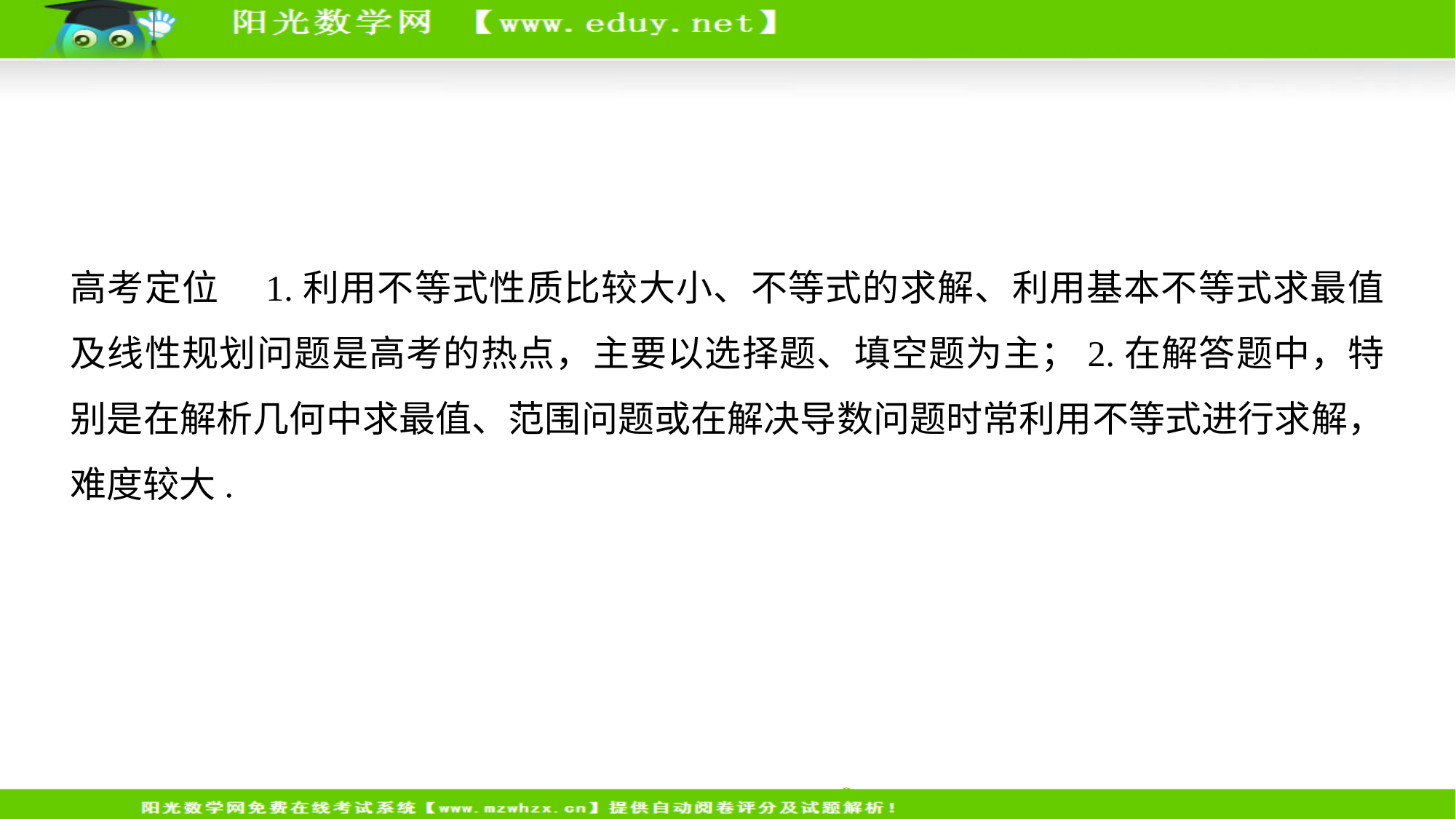

高考定位　1.利用不等式性质比较大小、不等式的求解、利用基本不等式求最值及线性规划问题是高考的热点，主要以选择题、填空题为主；2.在解答题中，特别是在解析几何中求最值、范围问题或在解决导数问题时常利用不等式进行求解，难度较大.